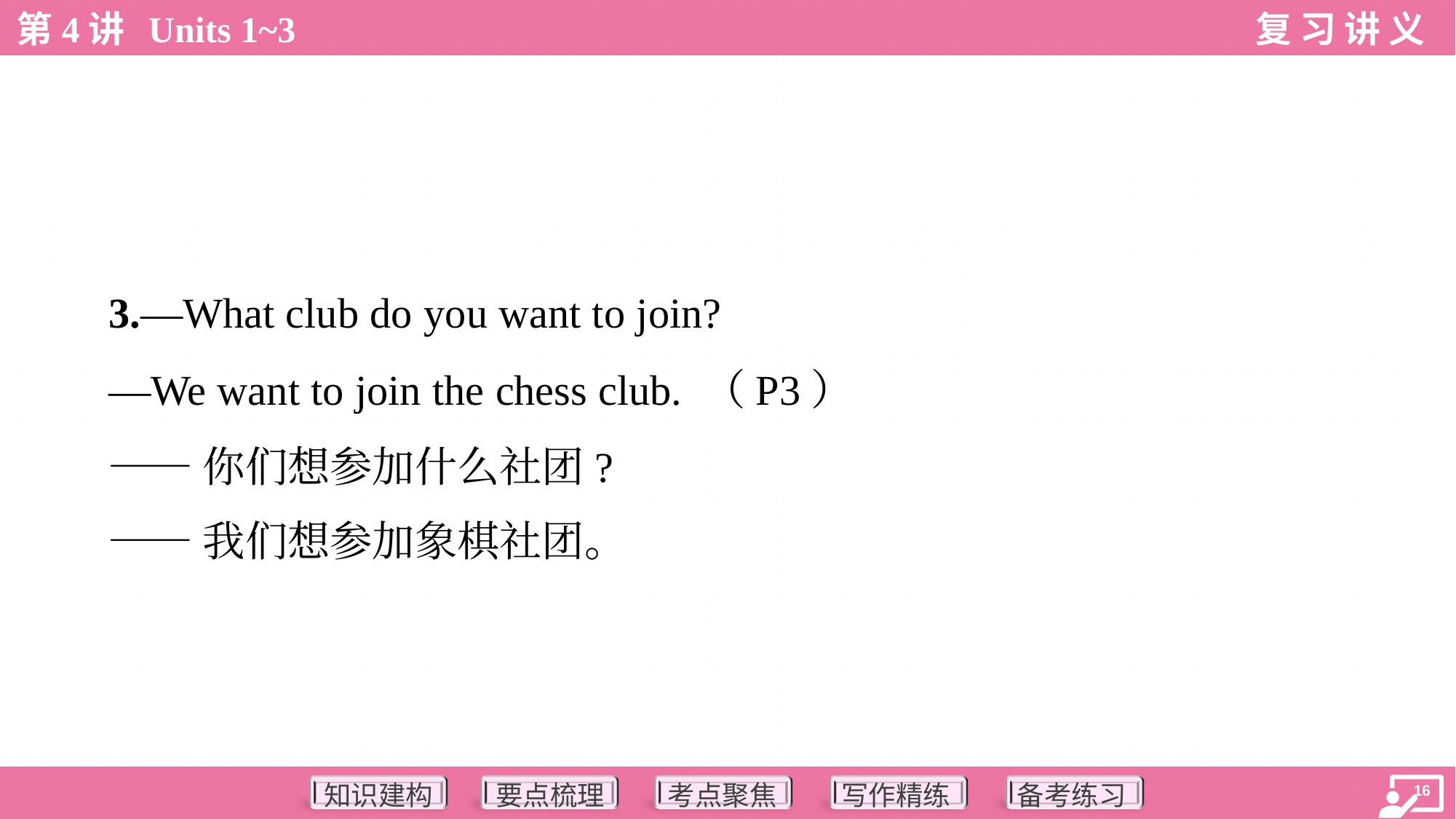

3.—What club do you want to join?
    —We want to join the chess club. （P3）
    ——你们想参加什么社团?
    ——我们想参加象棋社团。